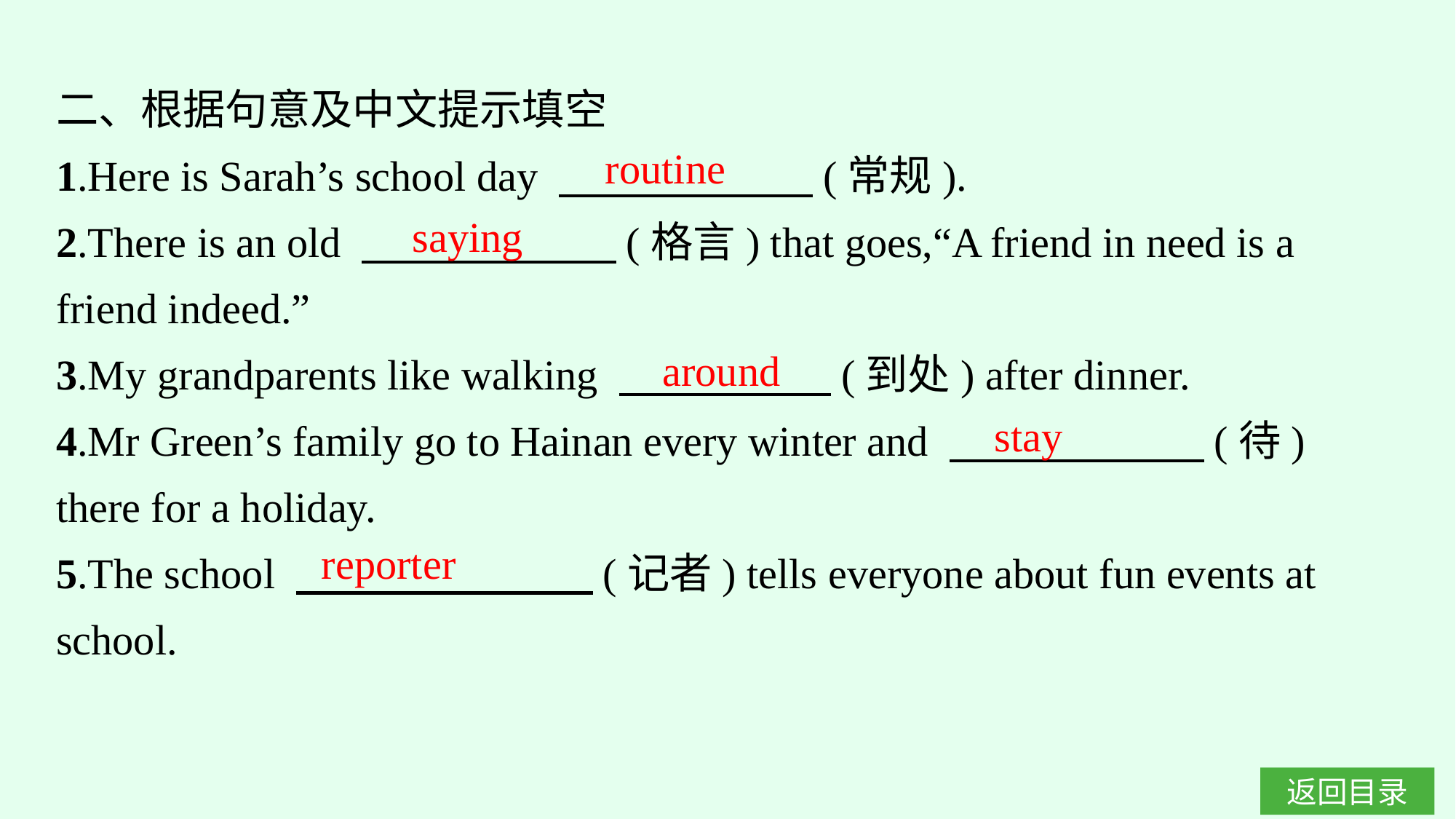

二、根据句意及中文提示填空
1.Here is Sarah’s school day 　　　　　　(常规).
2.There is an old 　　　　　　(格言) that goes,“A friend in need is a friend indeed.”
3.My grandparents like walking 　　　　　(到处) after dinner.
4.Mr Green’s family go to Hainan every winter and 　　　　　　(待) there for a holiday.
5.The school 　　　　　　　(记者) tells everyone about fun events at school.
routine
saying
around
stay
reporter